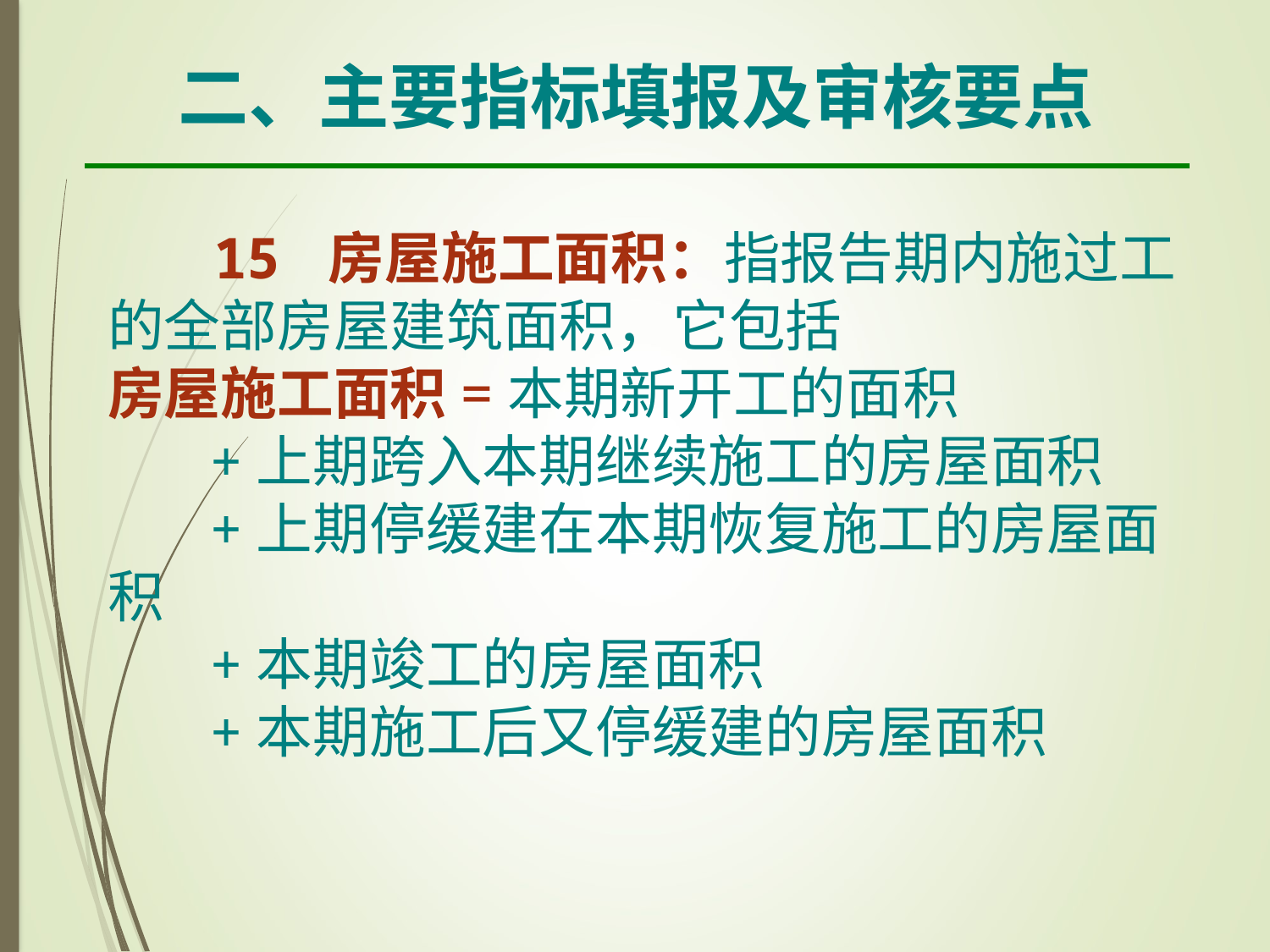

二、主要指标填报及审核要点
          15 房屋施工面积：指报告期内施过工的全部房屋建筑面积，它包括
房屋施工面积=本期新开工的面积
   +上期跨入本期继续施工的房屋面积
   +上期停缓建在本期恢复施工的房屋面积
   +本期竣工的房屋面积
   +本期施工后又停缓建的房屋面积